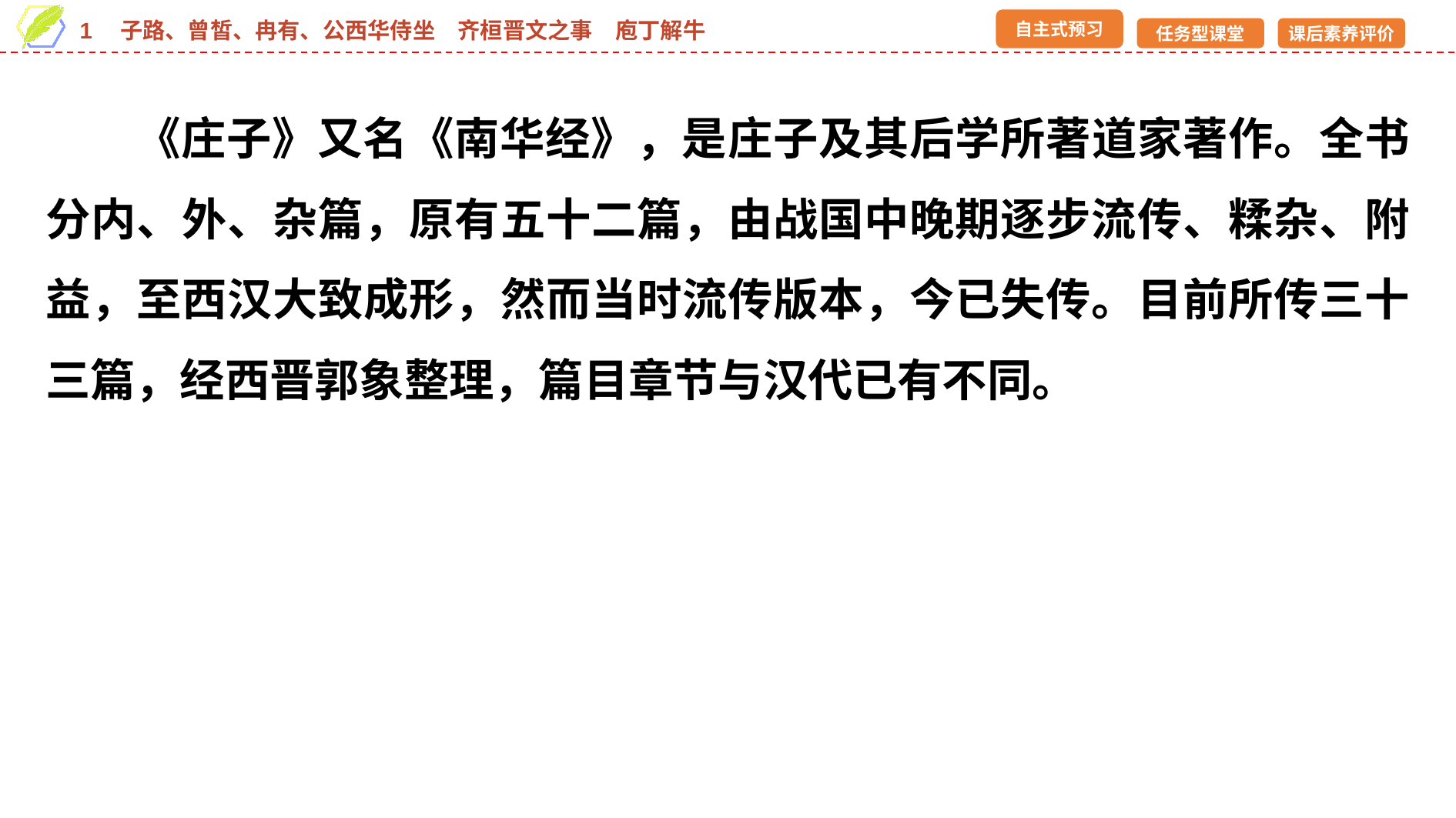

《庄子》又名《南华经》，是庄子及其后学所著道家著作。全书分内、外、杂篇，原有五十二篇，由战国中晚期逐步流传、糅杂、附益，至西汉大致成形，然而当时流传版本，今已失传。目前所传三十三篇，经西晋郭象整理，篇目章节与汉代已有不同。